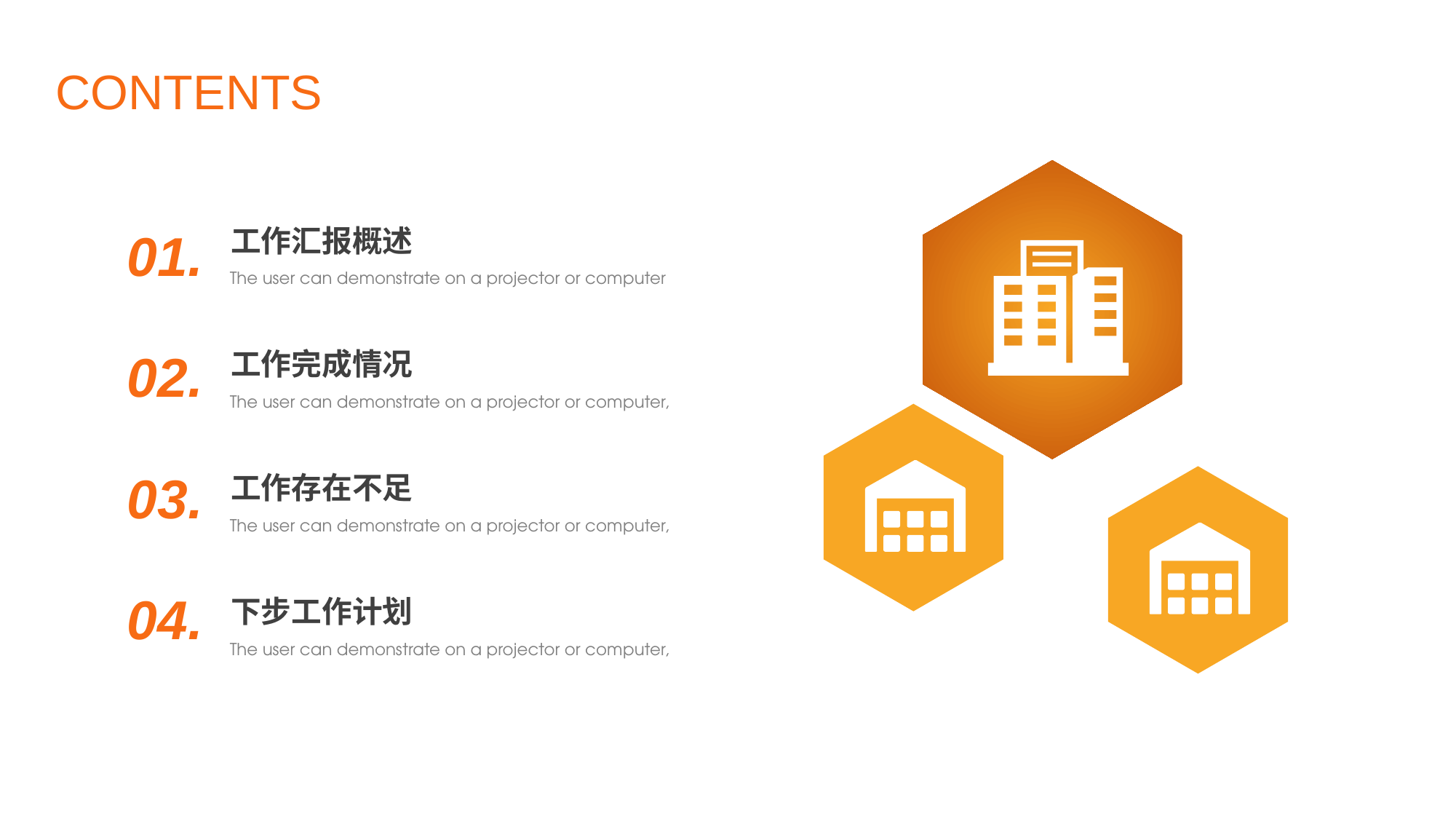

CONTENTS

工作汇报概述
The user can demonstrate on a projector or computer
01.

02.
工作完成情况
The user can demonstrate on a projector or computer,

03.

工作存在不足
The user can demonstrate on a projector or computer,

04.
下步工作计划
The user can demonstrate on a projector or computer,